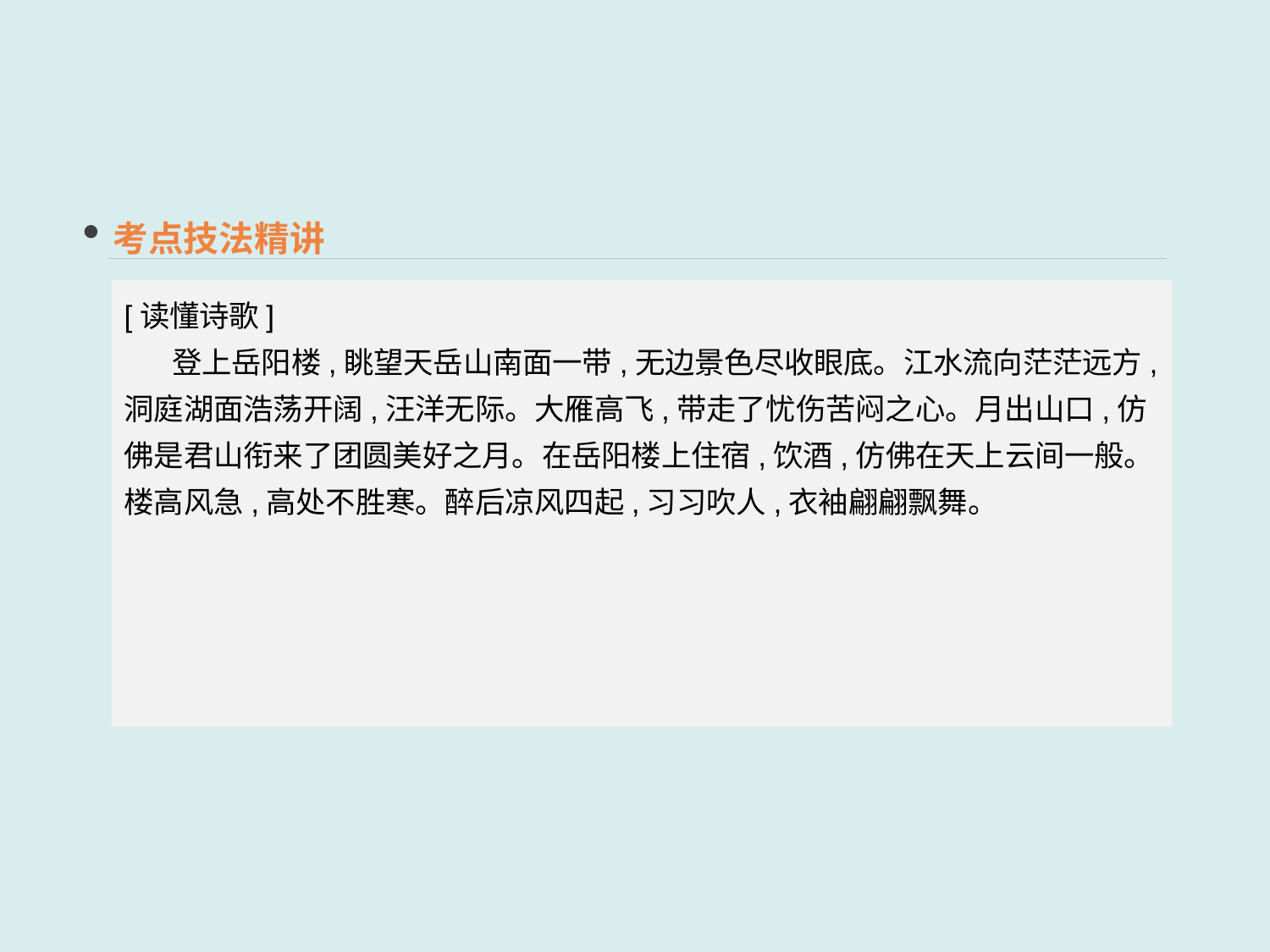

考点技法精讲

[读懂诗歌]
      登上岳阳楼,眺望天岳山南面一带,无边景色尽收眼底。江水流向茫茫远方,洞庭湖面浩荡开阔,汪洋无际。大雁高飞,带走了忧伤苦闷之心。月出山口,仿佛是君山衔来了团圆美好之月。在岳阳楼上住宿,饮酒,仿佛在天上云间一般。楼高风急,高处不胜寒。醉后凉风四起,习习吹人,衣袖翩翩飘舞。